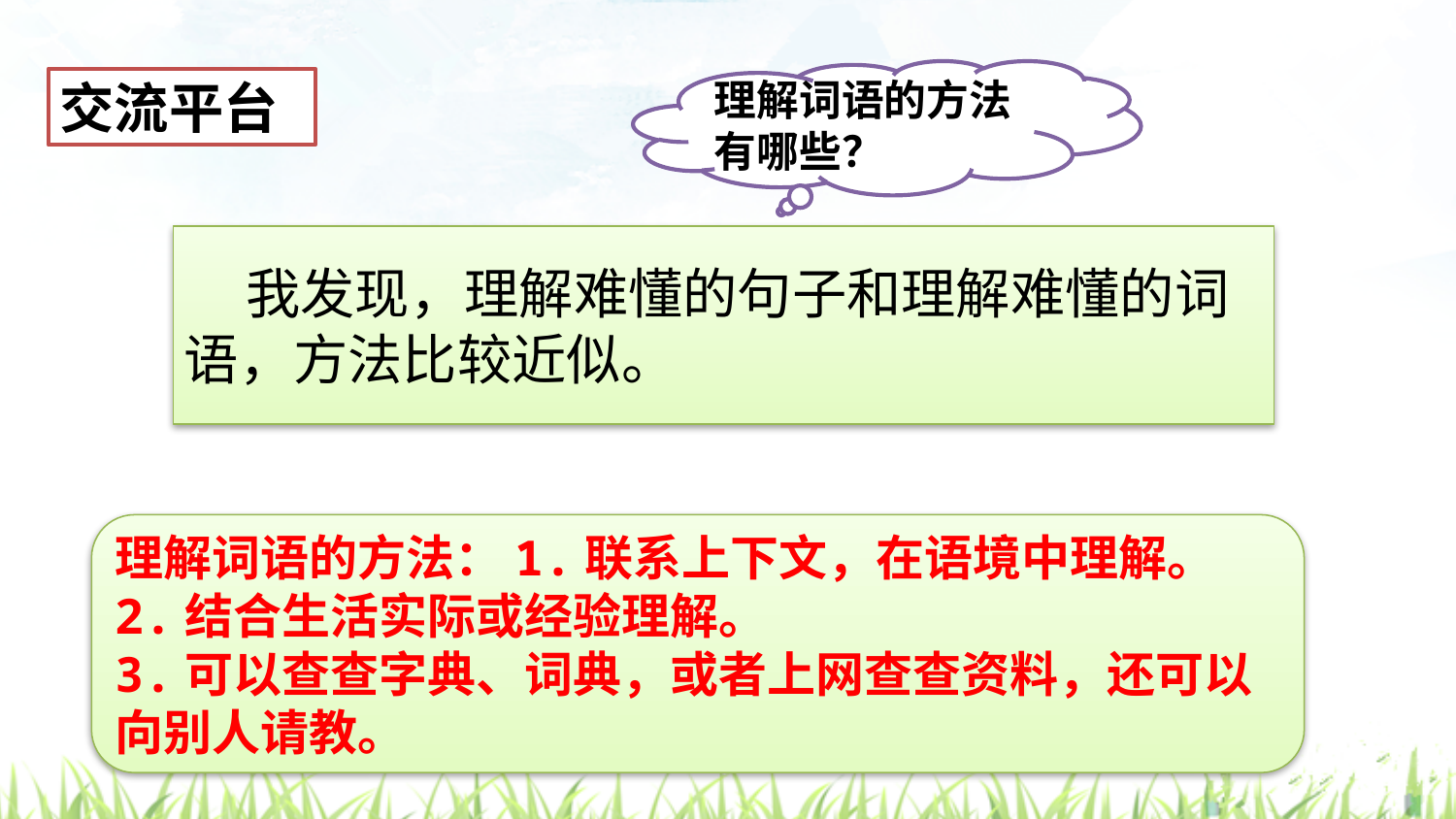

理解词语的方法有哪些？
交流平台

    我发现，理解难懂的句子和理解难懂的词语，方法比较近似。
理解词语的方法：1.联系上下文，在语境中理解。
2.结合生活实际或经验理解。
3.可以查查字典、词典，或者上网查查资料，还可以向别人请教。